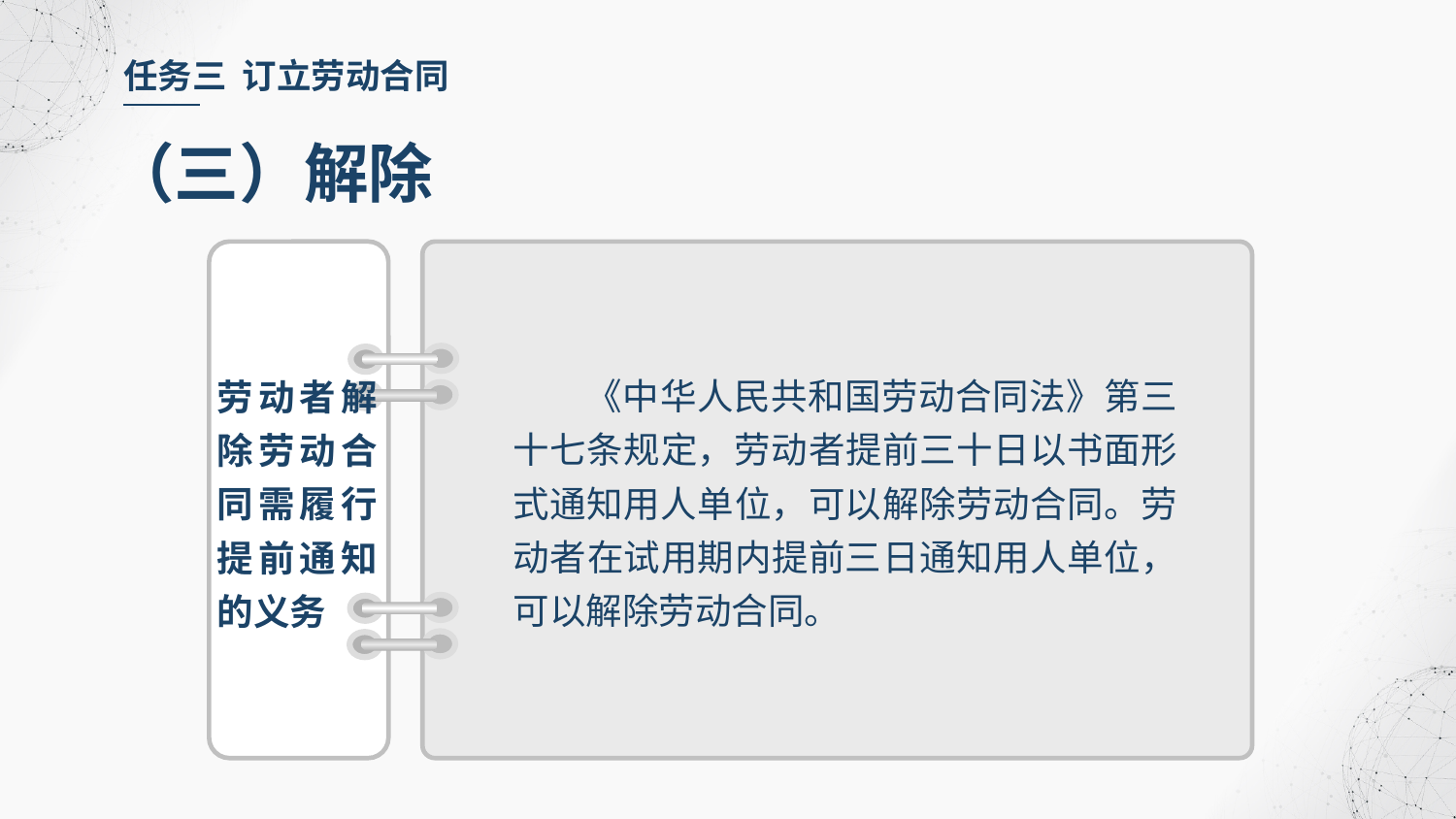

任务三  订立劳动合同
（三）解除

《中华人民共和国劳动合同法》第三十七条规定，劳动者提前三十日以书面形式通知用人单位，可以解除劳动合同。劳动者在试用期内提前三日通知用人单位，可以解除劳动合同。
劳动者解除劳动合同需履行提前通知的义务